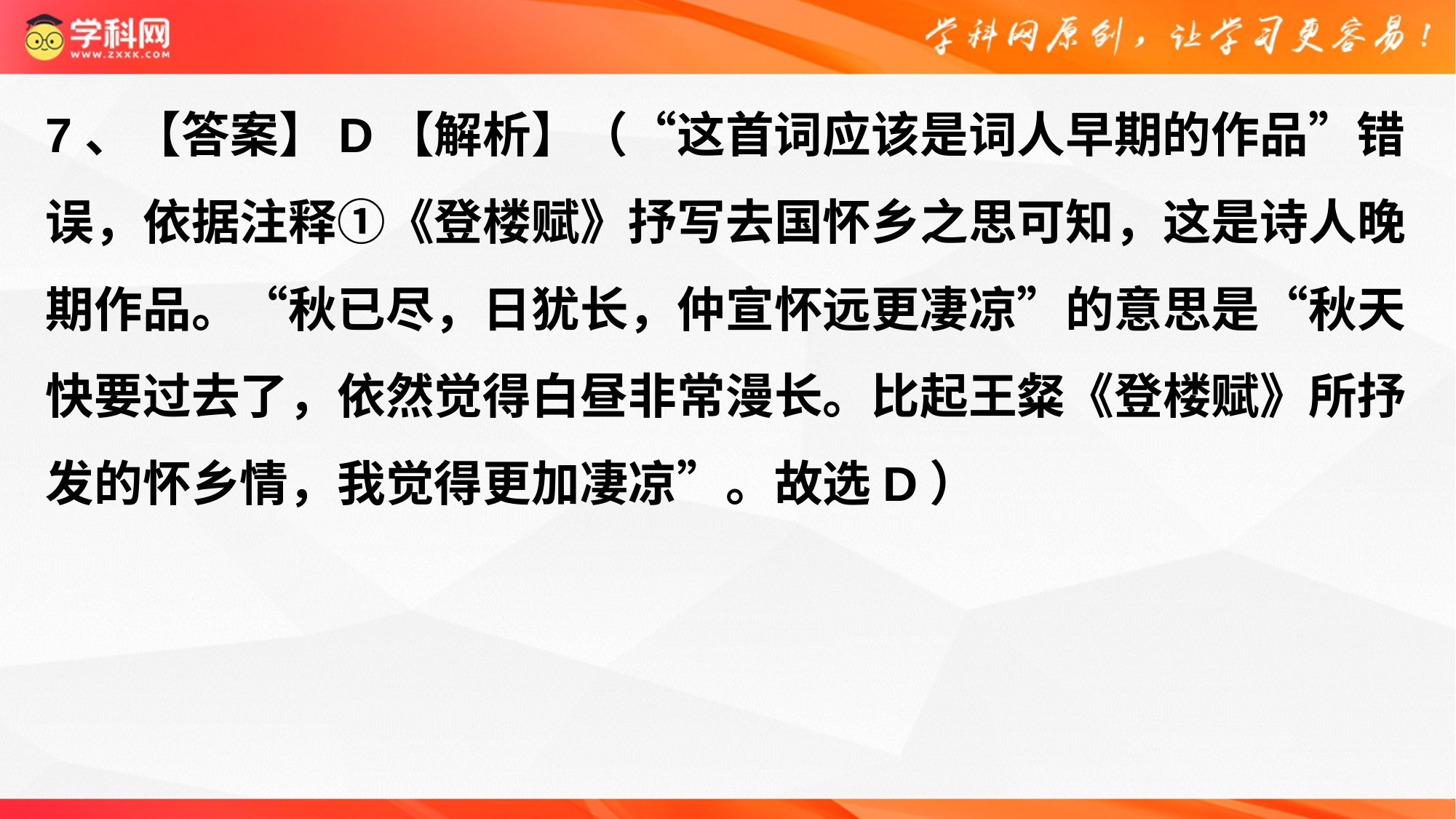

7、【答案】D【解析】（“这首词应该是词人早期的作品”错误，依据注释①《登楼赋》抒写去国怀乡之思可知，这是诗人晚期作品。“秋已尽，日犹长，仲宣怀远更凄凉”的意思是“秋天快要过去了，依然觉得白昼非常漫长。比起王粲《登楼赋》所抒发的怀乡情，我觉得更加凄凉”。故选D）